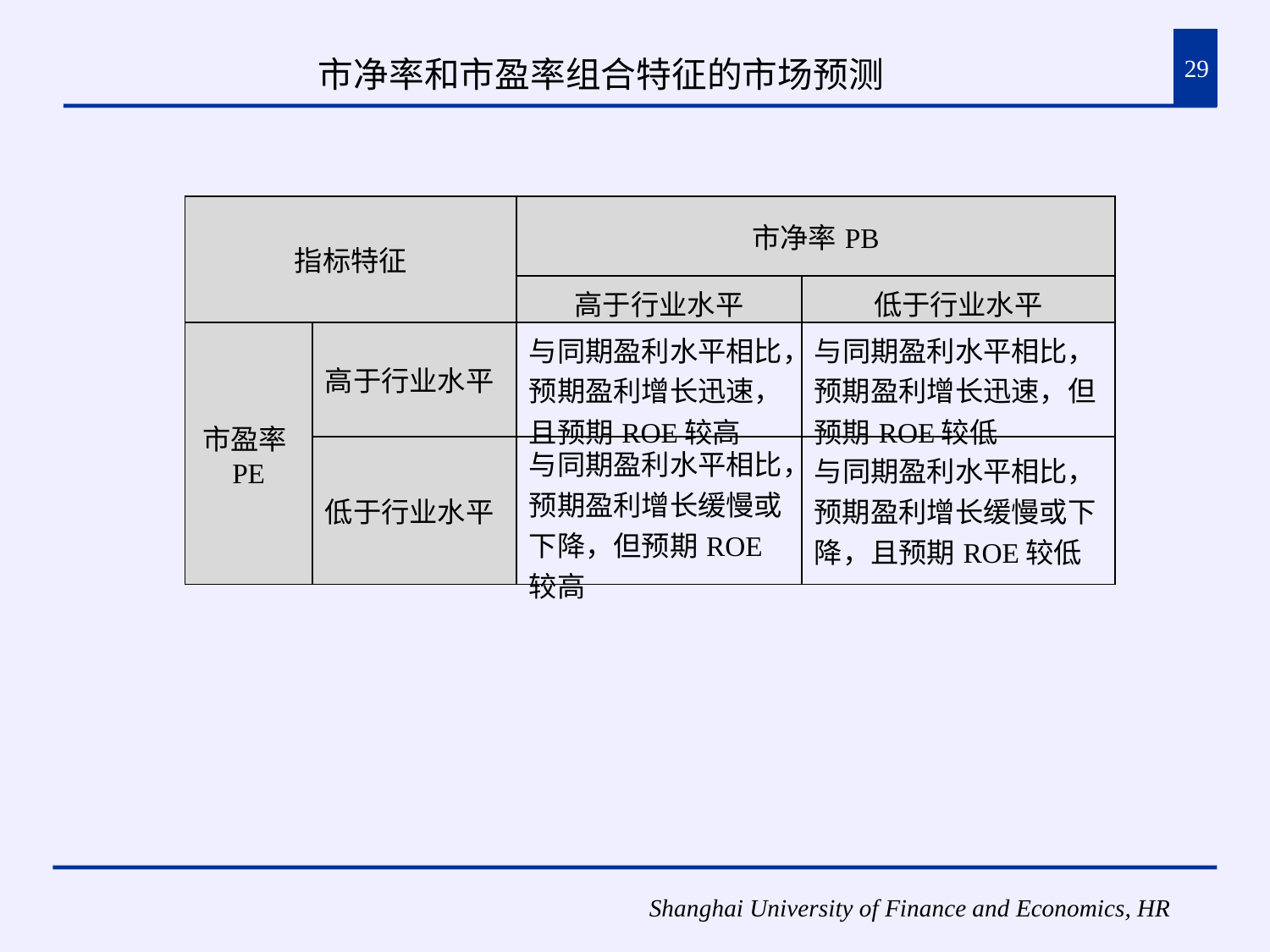

市净率和市盈率组合特征的市场预测
29
| 指标特征 |  | 市净率PB |  |
| --- | --- | --- | --- |
|  |  | 高于行业水平 | 低于行业水平 |
| 市盈率PE | 高于行业水平 | 与同期盈利水平相比，预期盈利增长迅速，且预期ROE较高 | 与同期盈利水平相比，预期盈利增长迅速，但预期ROE较低 |
|  | 低于行业水平 | 与同期盈利水平相比，预期盈利增长缓慢或下降，但预期ROE较高 | 与同期盈利水平相比，预期盈利增长缓慢或下降，且预期ROE较低 |